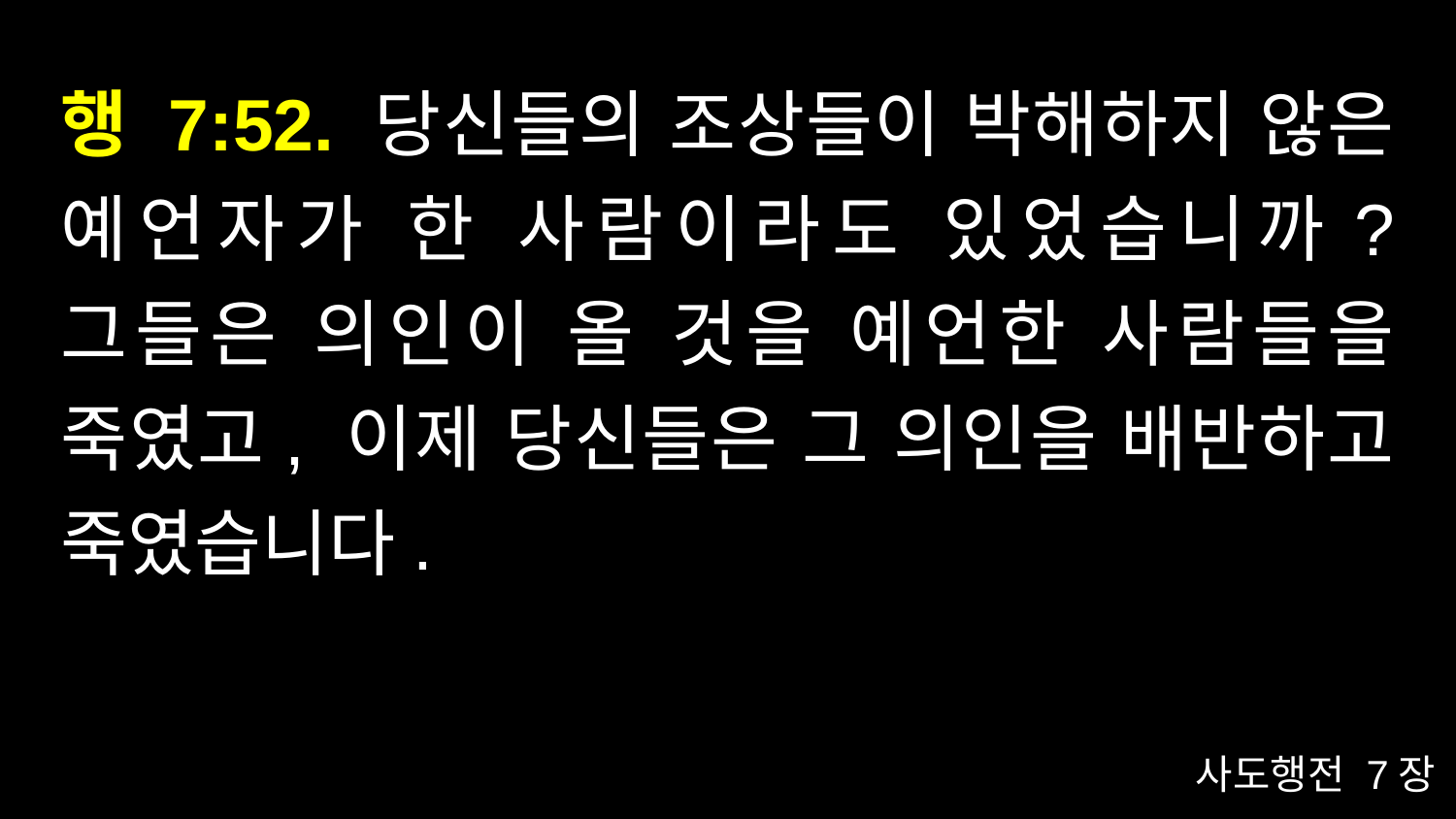

# 행 7:52. 당신들의 조상들이 박해하지 않은 예언자가 한 사람이라도 있었습니까? 그들은 의인이 올 것을 예언한 사람들을 죽였고, 이제 당신들은 그 의인을 배반하고 죽였습니다.
사도행전 7장